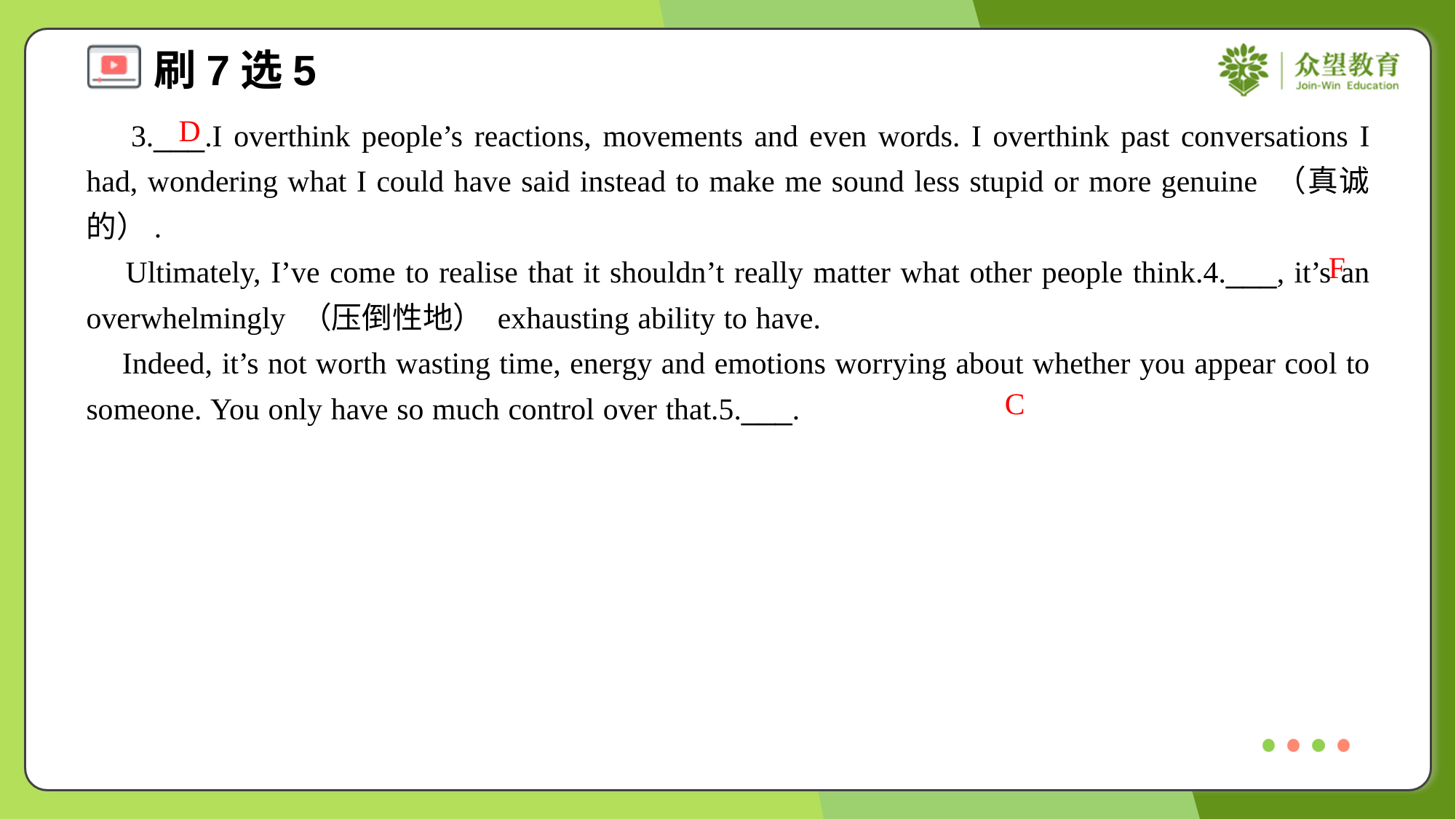

D
    3.___.I overthink people’s reactions, movements and even words. I overthink past conversations I had, wondering what I could have said instead to make me sound less stupid or more genuine （真诚的）.
    Ultimately, I’ve come to realise that it shouldn’t really matter what other people think.4.___, it’s an overwhelmingly （压倒性地） exhausting ability to have.
    Indeed, it’s not worth wasting time, energy and emotions worrying about whether you appear cool to someone. You only have so much control over that.5.___.
F
C